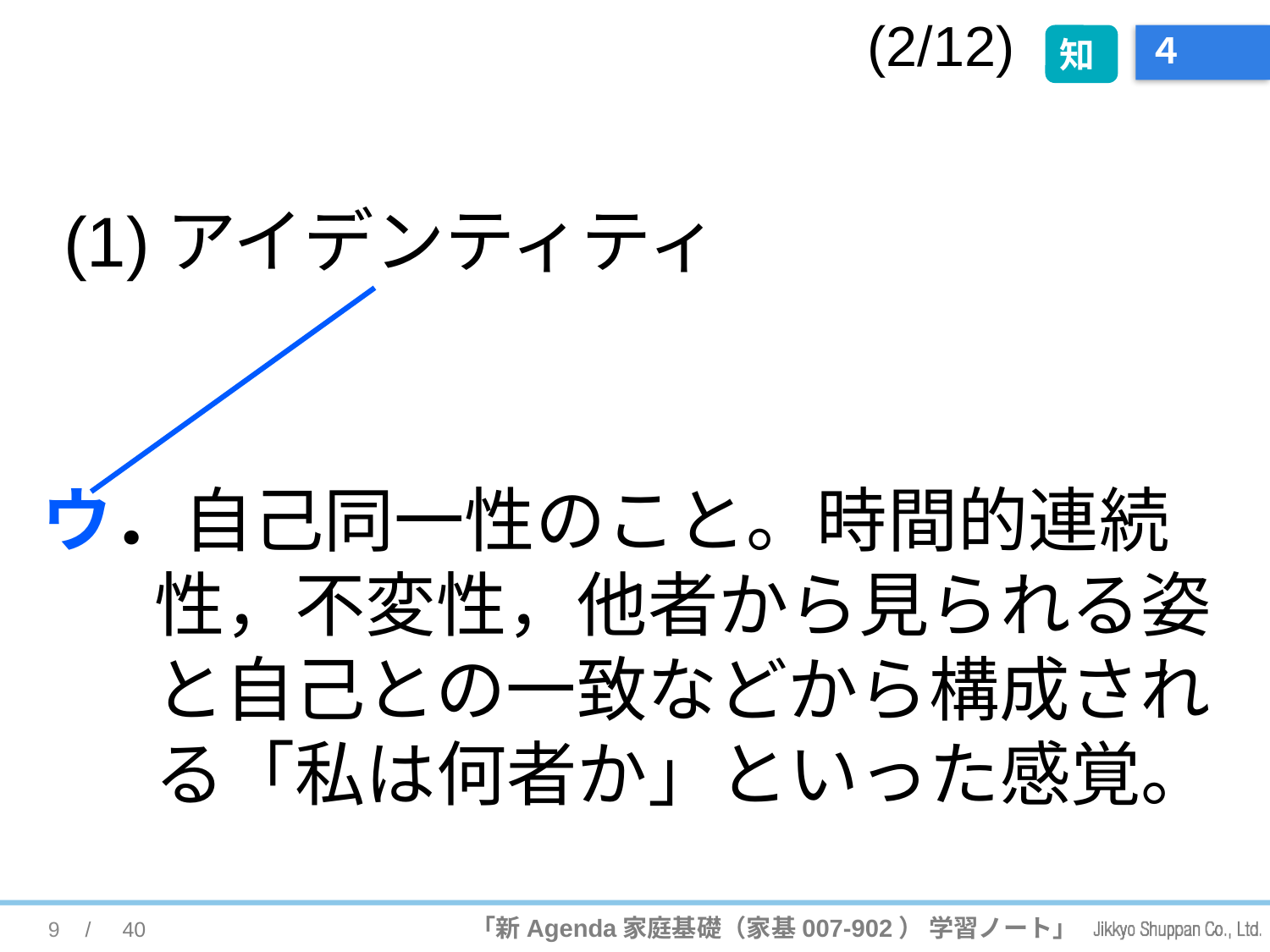

(2/12)
知
# ４
(1)アイデンティティ
ウ．自己同一性のこと。時間的連続性，不変性，他者から見られる姿と自己との一致などから構成される「私は何者か」といった感覚。
9